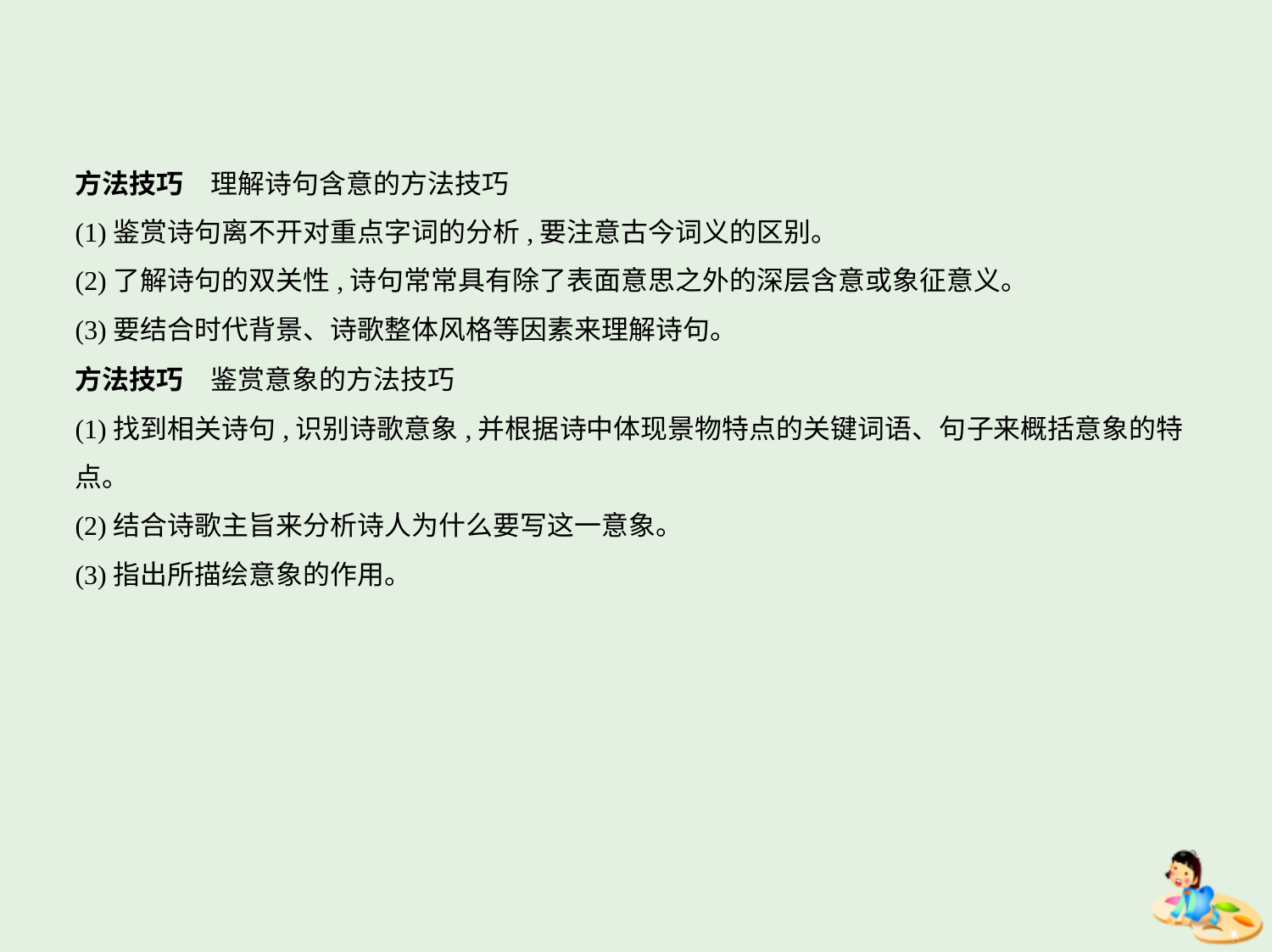

方法技巧　理解诗句含意的方法技巧
(1)鉴赏诗句离不开对重点字词的分析,要注意古今词义的区别。
(2)了解诗句的双关性,诗句常常具有除了表面意思之外的深层含意或象征意义。
(3)要结合时代背景、诗歌整体风格等因素来理解诗句。
方法技巧　鉴赏意象的方法技巧
(1)找到相关诗句,识别诗歌意象,并根据诗中体现景物特点的关键词语、句子来概括意象的特
点。
(2)结合诗歌主旨来分析诗人为什么要写这一意象。
(3)指出所描绘意象的作用。